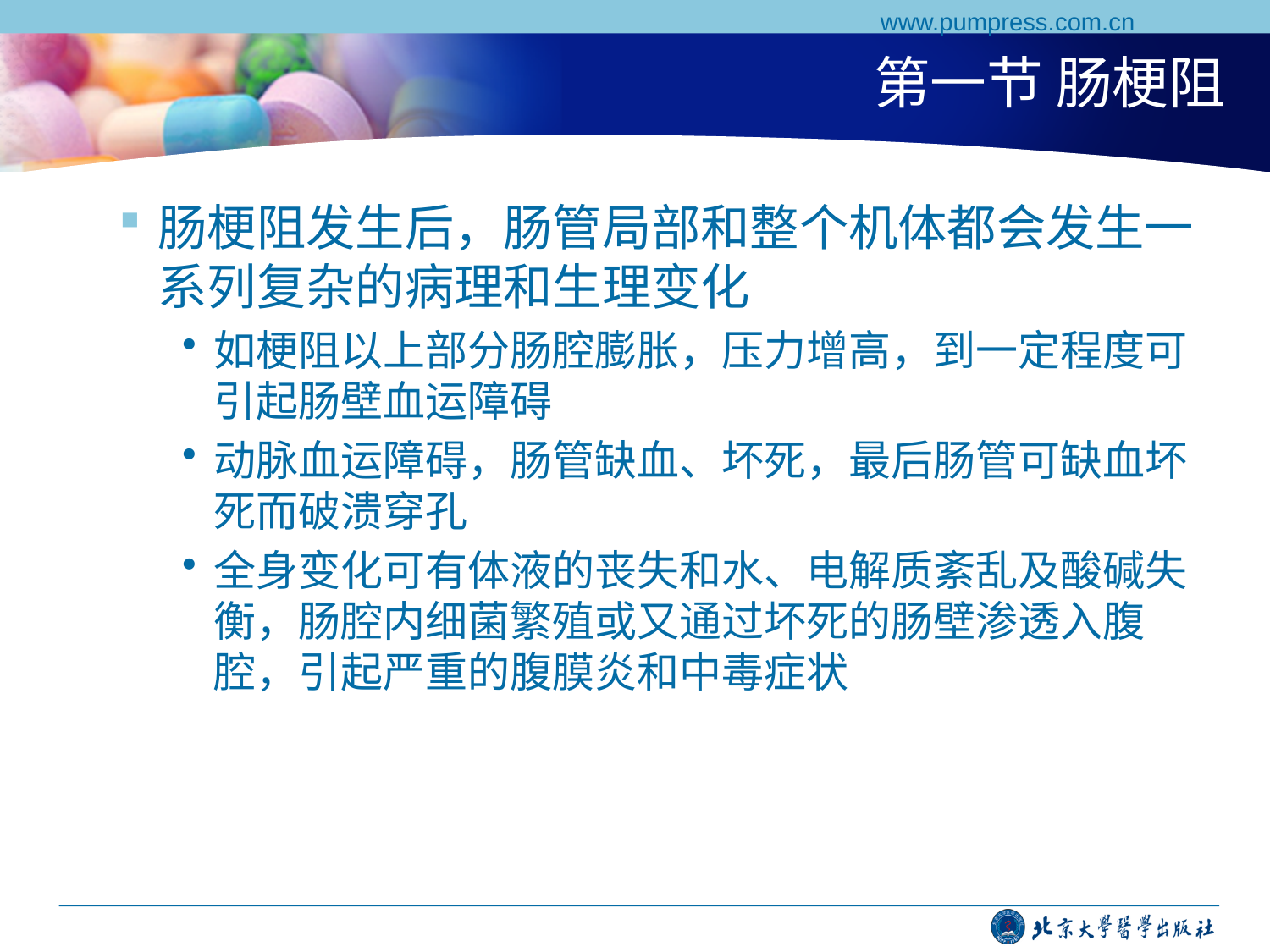

www.pumpress.com.cn
# 第一节 肠梗阻
肠梗阻发生后，肠管局部和整个机体都会发生一系列复杂的病理和生理变化
如梗阻以上部分肠腔膨胀，压力增高，到一定程度可引起肠壁血运障碍
动脉血运障碍，肠管缺血、坏死，最后肠管可缺血坏死而破溃穿孔
全身变化可有体液的丧失和水、电解质紊乱及酸碱失衡，肠腔内细菌繁殖或又通过坏死的肠壁渗透入腹腔，引起严重的腹膜炎和中毒症状